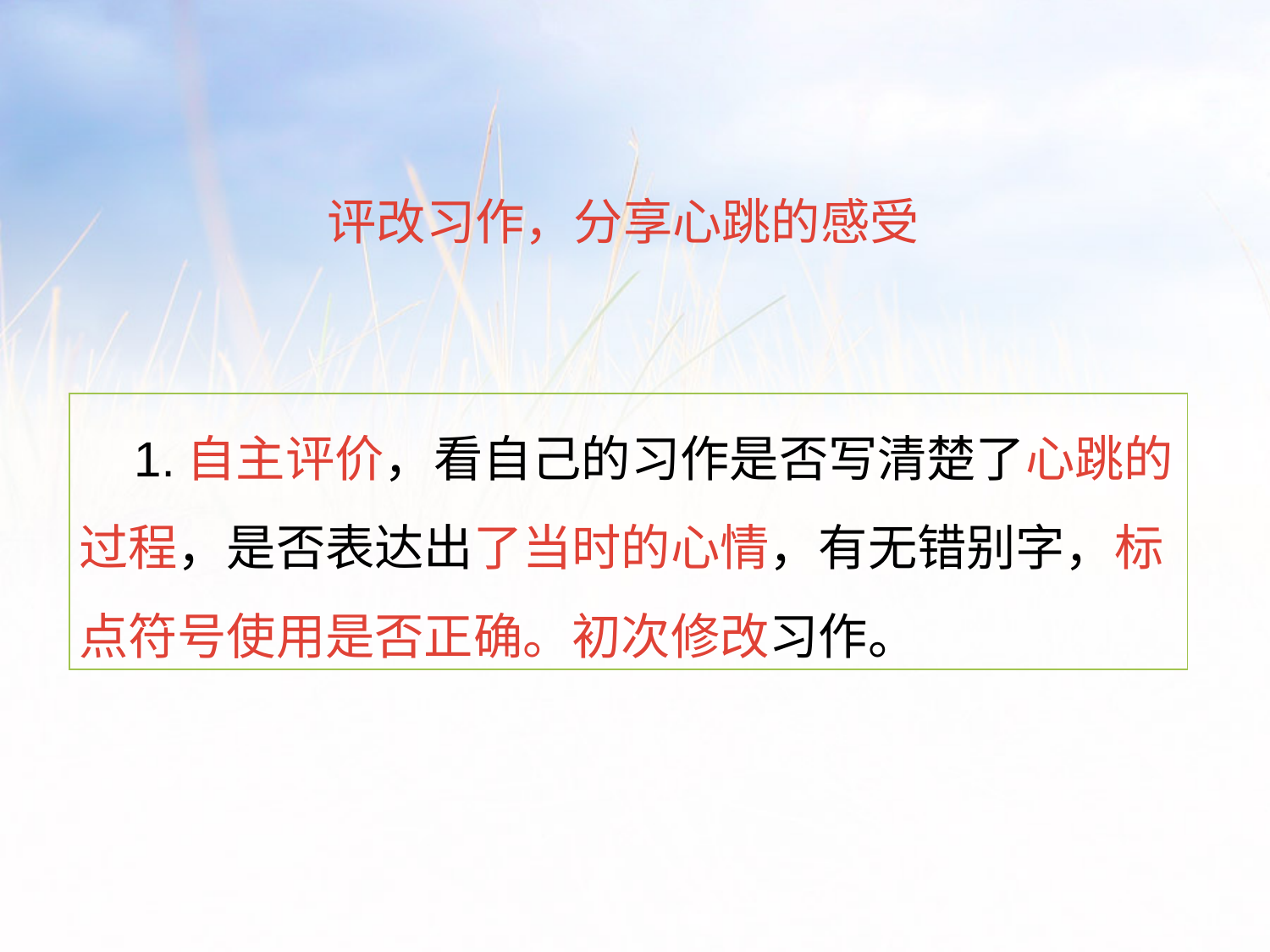

评改习作，分享心跳的感受
    1.自主评价，看自己的习作是否写清楚了心跳的过程，是否表达出了当时的心情，有无错别字，标点符号使用是否正确。初次修改习作。